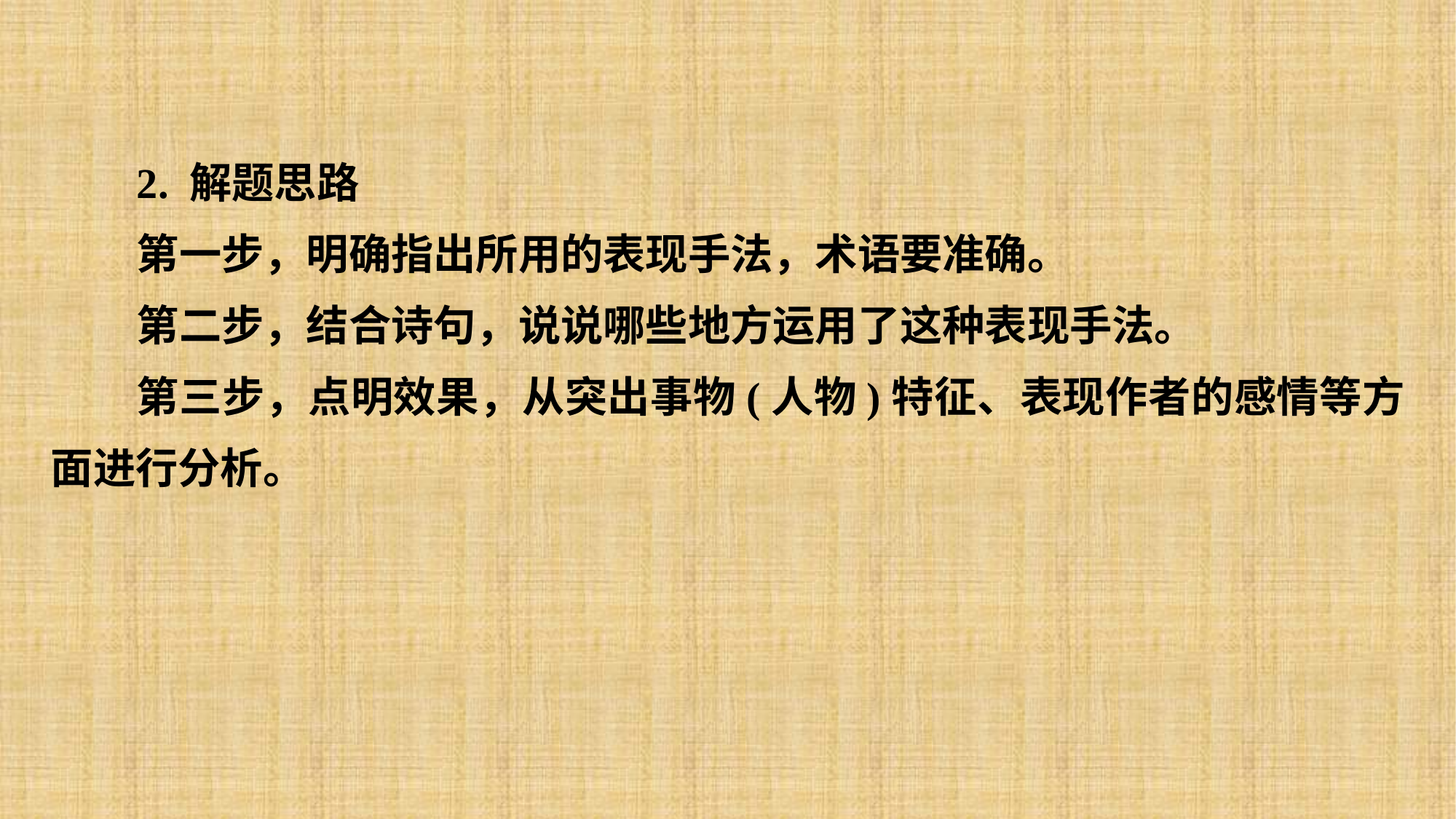

2. 解题思路
第一步，明确指出所用的表现手法，术语要准确。
第二步，结合诗句，说说哪些地方运用了这种表现手法。
第三步，点明效果，从突出事物(人物)特征、表现作者的感情等方面进行分析。